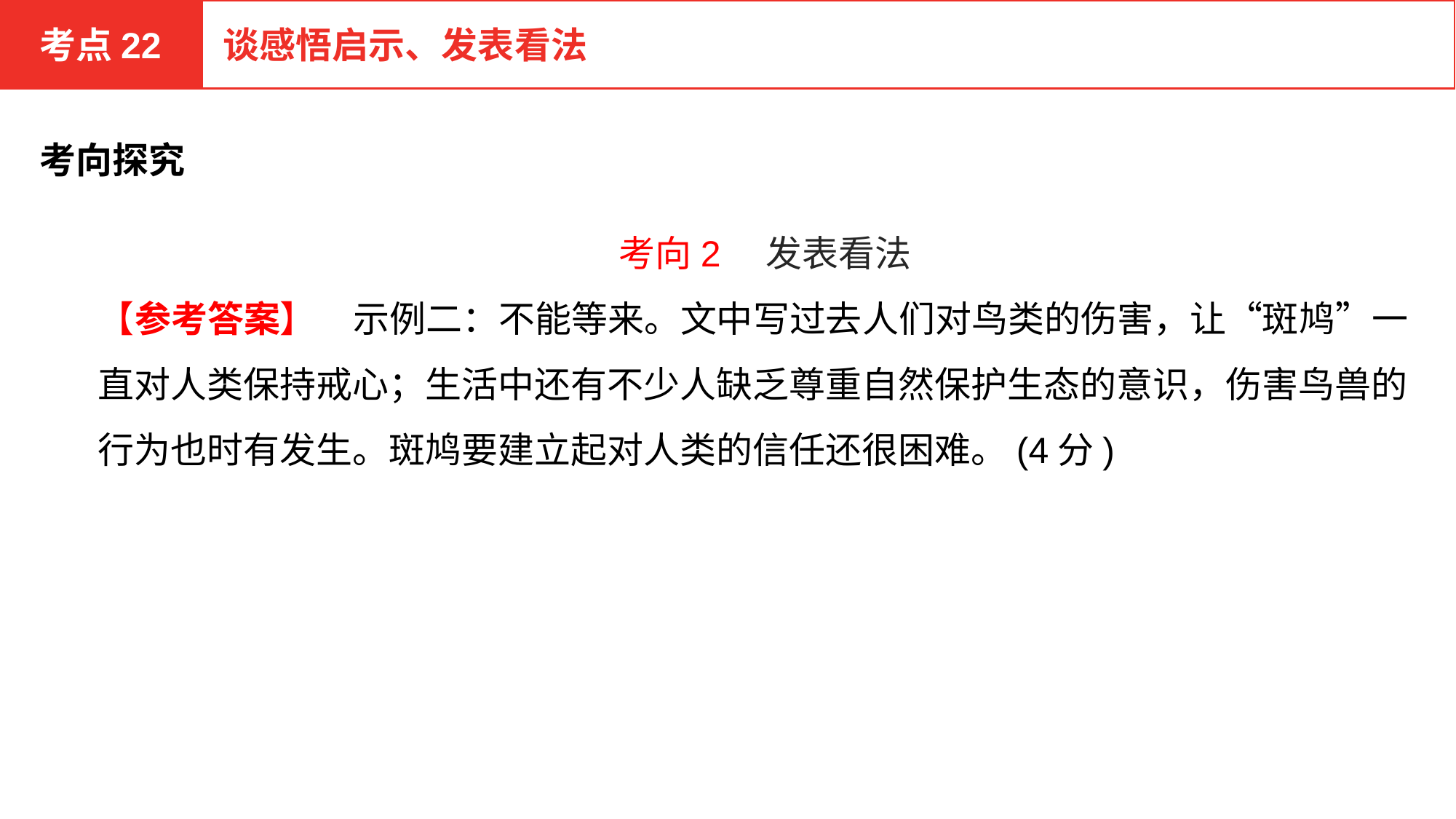

考点22
谈感悟启示、发表看法
考向探究

考向2　发表看法
【参考答案】　示例二：不能等来。文中写过去人们对鸟类的伤害，让“斑鸠”一直对人类保持戒心；生活中还有不少人缺乏尊重自然保护生态的意识，伤害鸟兽的行为也时有发生。斑鸠要建立起对人类的信任还很困难。(4分)